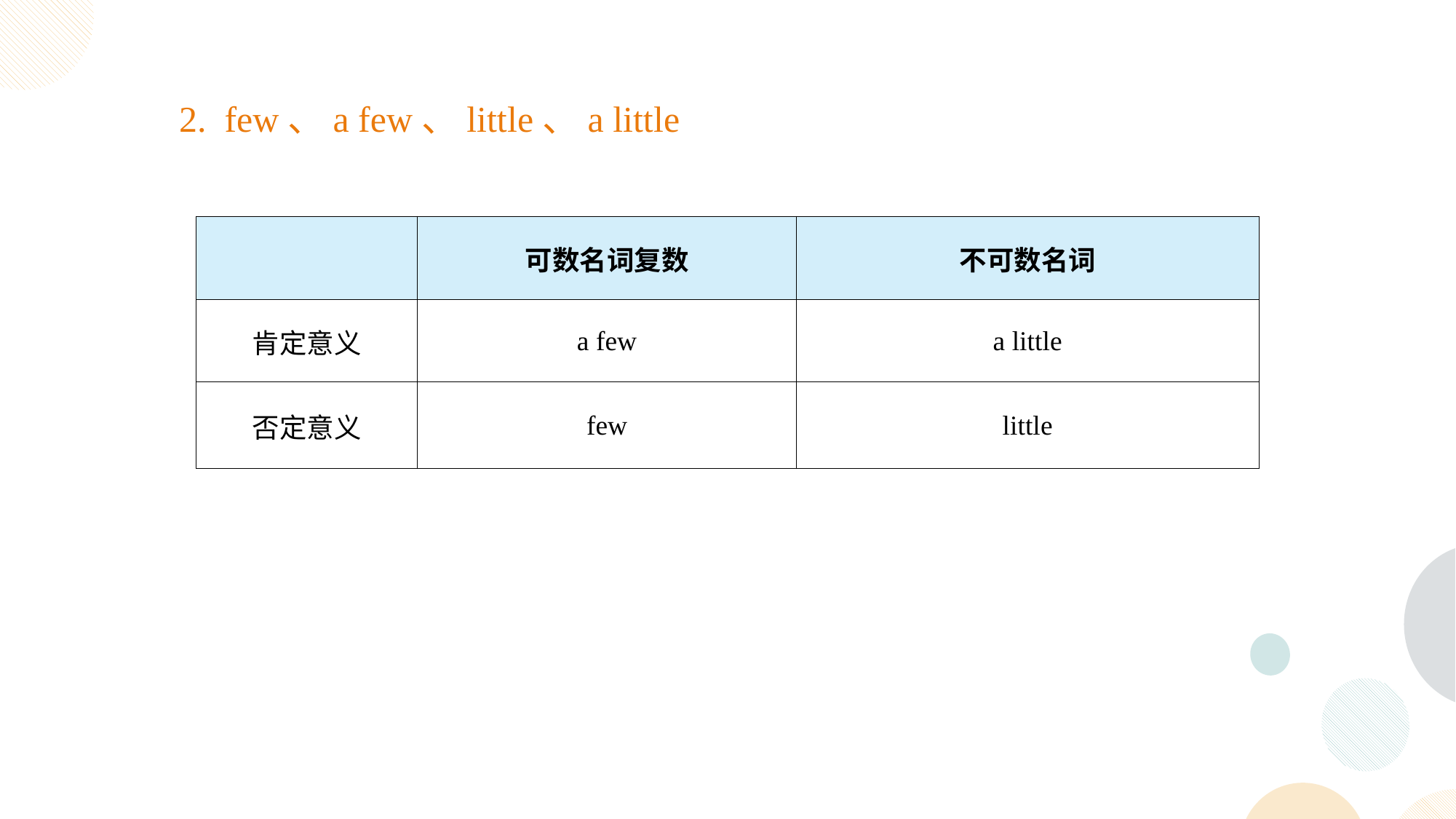

2.  few、a few、little、a little
|  | 可数名词复数 | 不可数名词 |
| --- | --- | --- |
| 肯定意义 | a few | a little |
| 否定意义 | few | little |